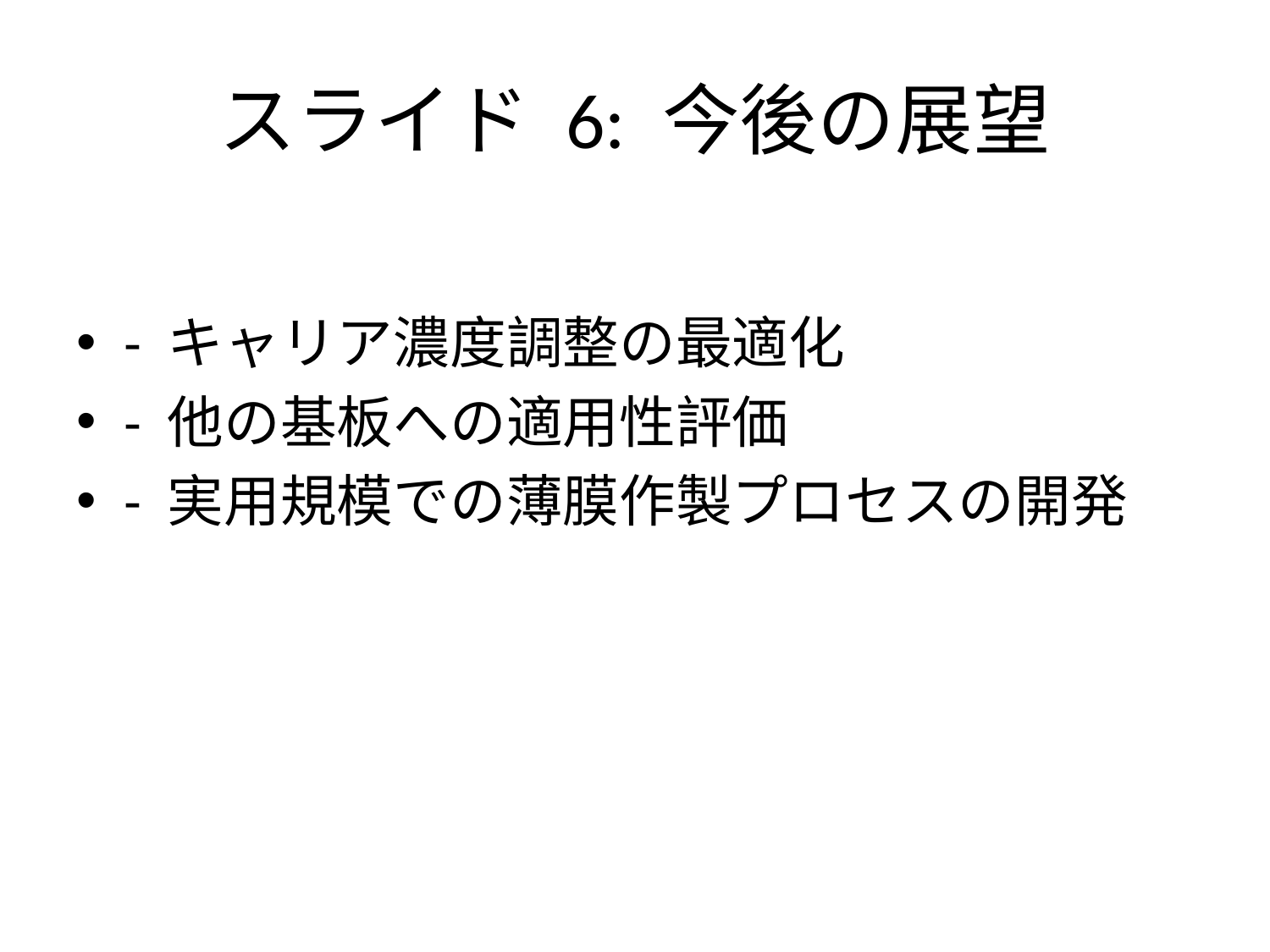

# スライド 6: 今後の展望

- キャリア濃度調整の最適化
- 他の基板への適用性評価
- 実用規模での薄膜作製プロセスの開発